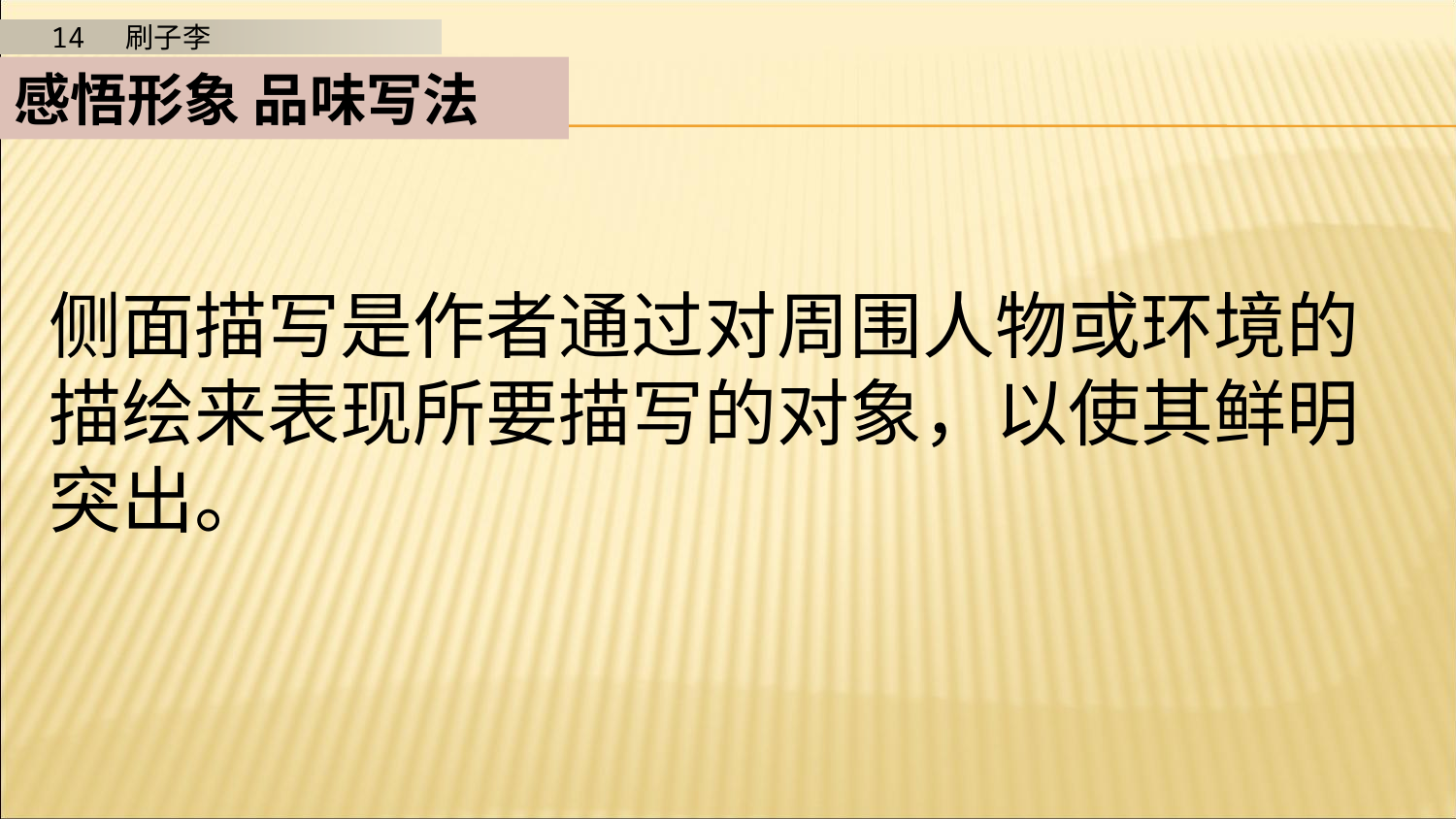

感悟形象 品味写法
侧面描写是作者通过对周围人物或环境的描绘来表现所要描写的对象，以使其鲜明突出。